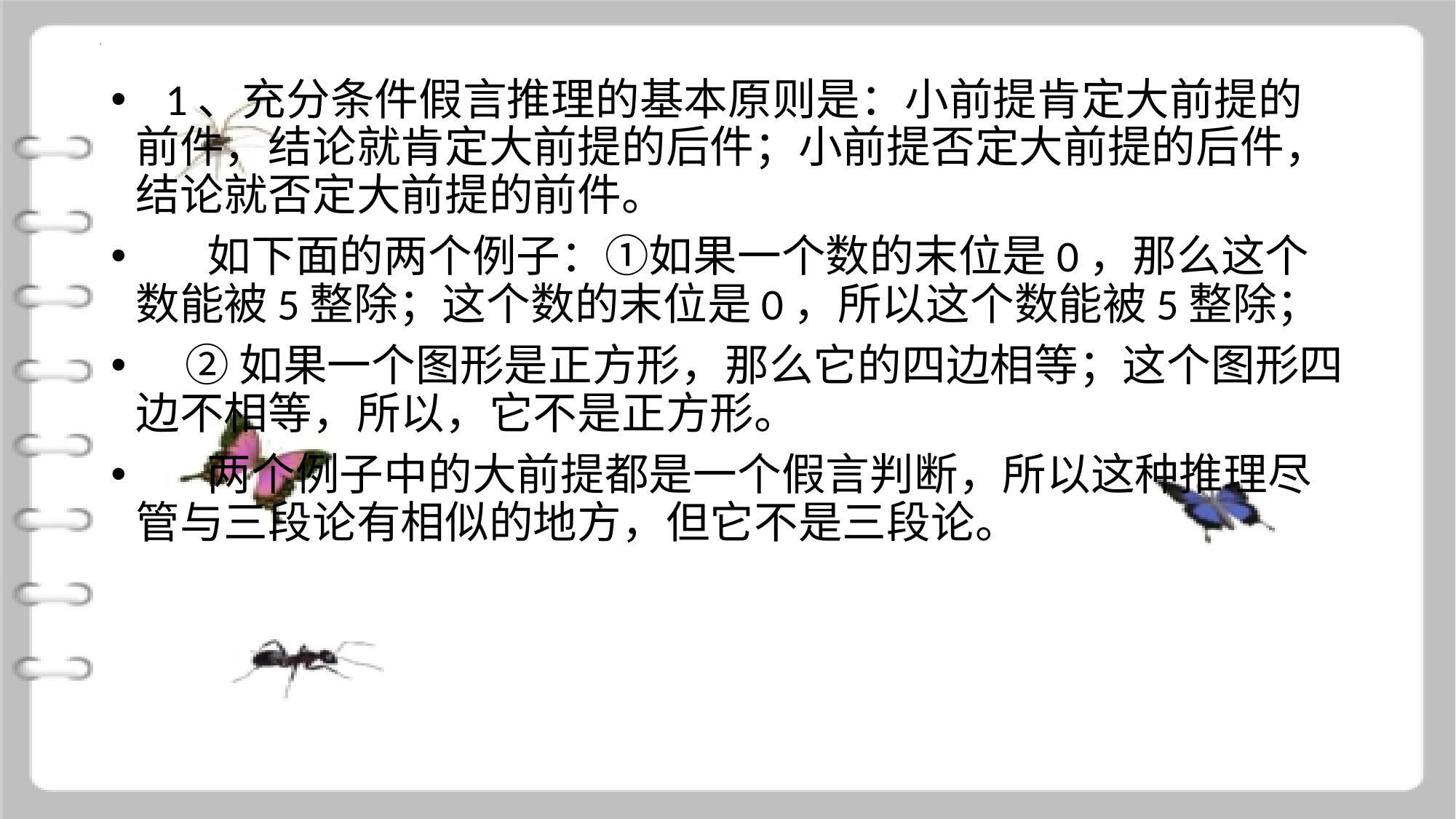

1、充分条件假言推理的基本原则是：小前提肯定大前提的前件，结论就肯定大前提的后件；小前提否定大前提的后件，结论就否定大前提的前件。
     如下面的两个例子：①如果一个数的末位是0，那么这个数能被5整除；这个数的末位是0，所以这个数能被5整除；
    ②如果一个图形是正方形，那么它的四边相等；这个图形四边不相等，所以，它不是正方形。
     两个例子中的大前提都是一个假言判断，所以这种推理尽管与三段论有相似的地方，但它不是三段论。